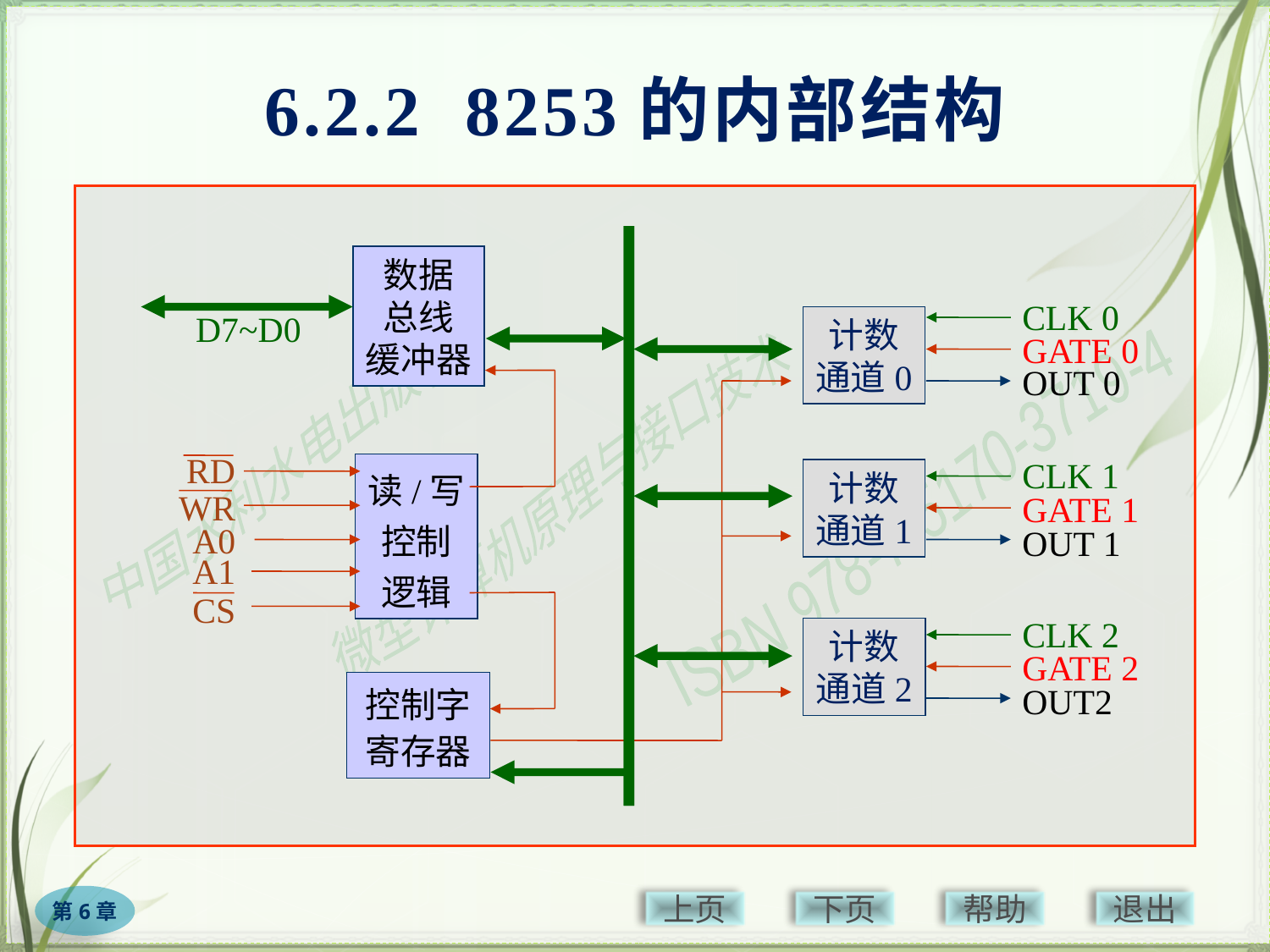

# 6.2.2  8253的内部结构

数据
总线
缓冲器
CLK 0
D7~D0

计数
通道0

GATE 0

OUT 0

RD

CLK 1
读/写
控制
逻辑
计数
通道1

WR

GATE 1

A0
OUT 1

A1

CS

CLK 2

计数
通道2

GATE 2

控制字
寄存器
OUT2